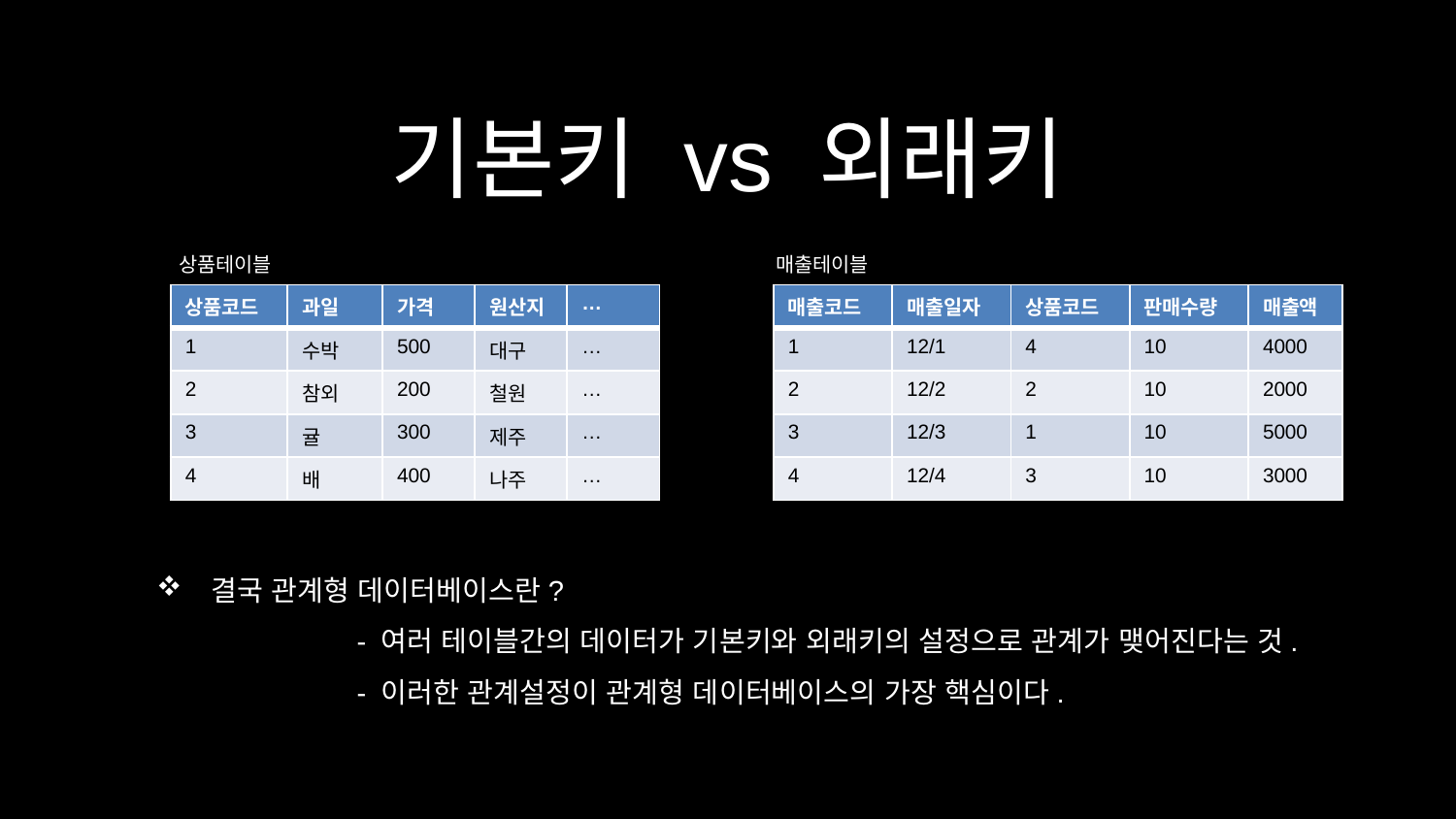

# 기본키 vs 외래키
상품테이블
매출테이블
| 상품코드 | 과일 | 가격 | 원산지 | … |
| --- | --- | --- | --- | --- |
| 1 | 수박 | 500 | 대구 | … |
| 2 | 참외 | 200 | 철원 | … |
| 3 | 귤 | 300 | 제주 | … |
| 4 | 배 | 400 | 나주 | … |
| 매출코드 | 매출일자 | 상품코드 | 판매수량 | 매출액 |
| --- | --- | --- | --- | --- |
| 1 | 12/1 | 4 | 10 | 4000 |
| 2 | 12/2 | 2 | 10 | 2000 |
| 3 | 12/3 | 1 | 10 | 5000 |
| 4 | 12/4 | 3 | 10 | 3000 |
결국 관계형 데이터베이스란?
	- 여러 테이블간의 데이터가 기본키와 외래키의 설정으로 관계가 맺어진다는 것.
	- 이러한 관계설정이 관계형 데이터베이스의 가장 핵심이다.